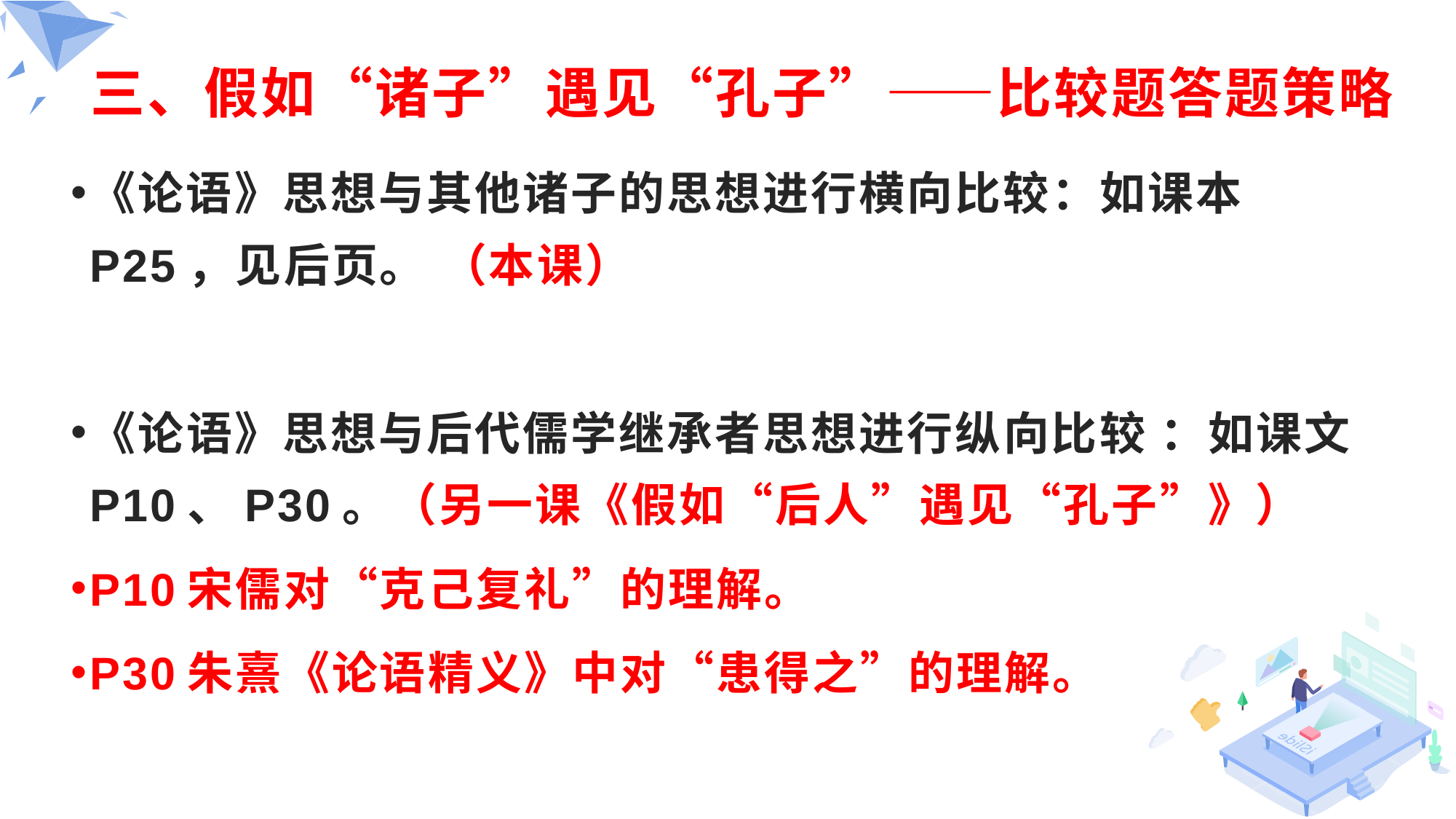

# 三、假如“诸子”遇见“孔子”——比较题答题策略
《论语》思想与其他诸子的思想进行横向比较：如课本P25，见后页。 （本课）

《论语》思想与后代儒学继承者思想进行纵向比较 ：如课文P10、P30。（另一课《假如“后人”遇见“孔子”》）
P10宋儒对“克己复礼”的理解。
P30朱熹《论语精义》中对“患得之”的理解。